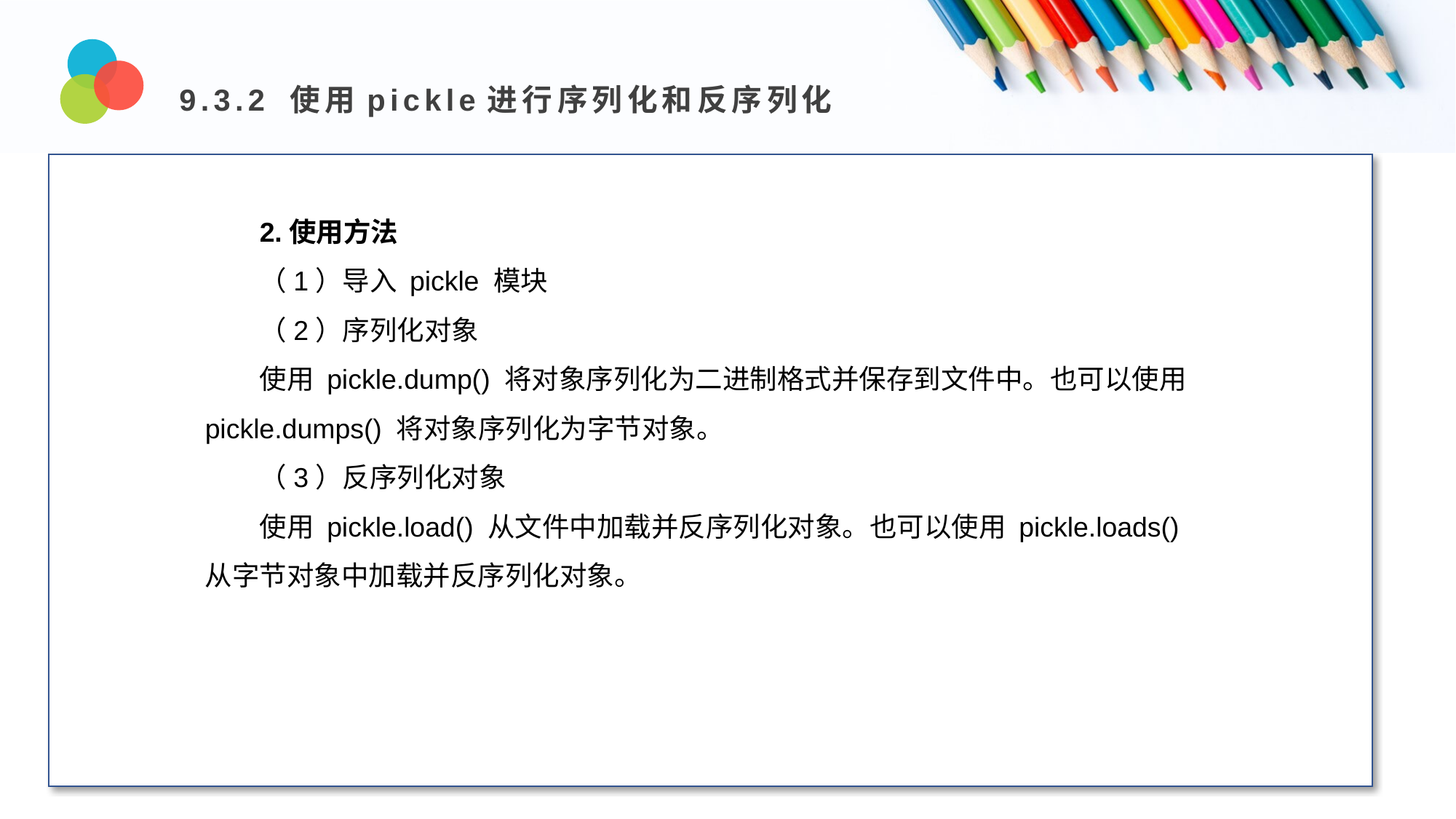

9.3.2 使用pickle进行序列化和反序列化
Design and Production
2.使用方法
（1）导入 pickle 模块
（2）序列化对象
使用 pickle.dump() 将对象序列化为二进制格式并保存到文件中。也可以使用 pickle.dumps() 将对象序列化为字节对象。
（3）反序列化对象
使用 pickle.load() 从文件中加载并反序列化对象。也可以使用 pickle.loads() 从字节对象中加载并反序列化对象。